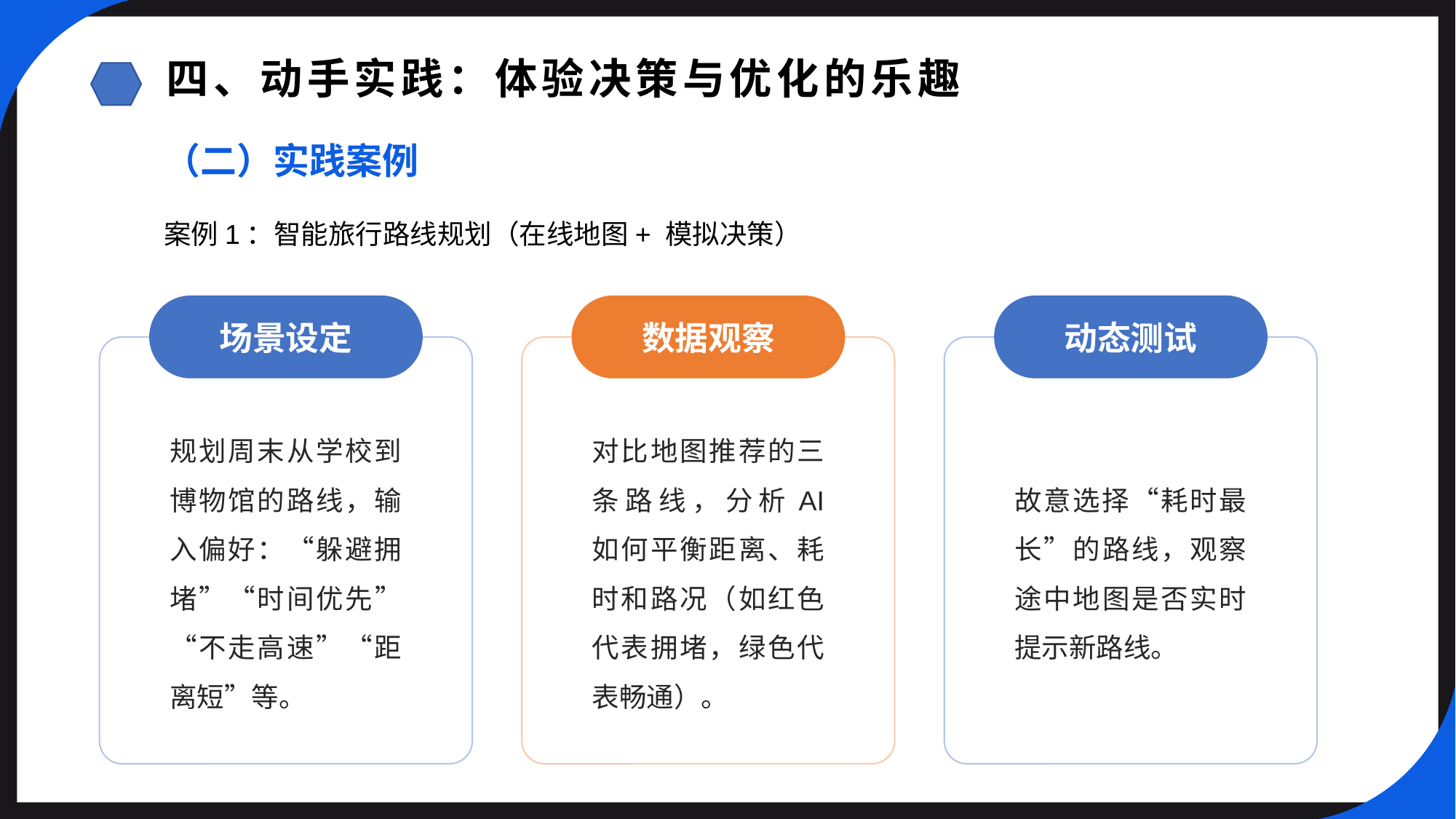

四、动手实践：体验决策与优化的乐趣
（二）实践案例
案例1：智能旅行路线规划（在线地图+ 模拟决策）
场景设定
数据观察
动态测试
规划周末从学校到博物馆的路线，输入偏好：“躲避拥堵”“时间优先”“不走高速”“距离短”等。
对比地图推荐的三条路线，分析AI 如何平衡距离、耗时和路况（如红色代表拥堵，绿色代表畅通）。
故意选择“耗时最长”的路线，观察途中地图是否实时提示新路线。